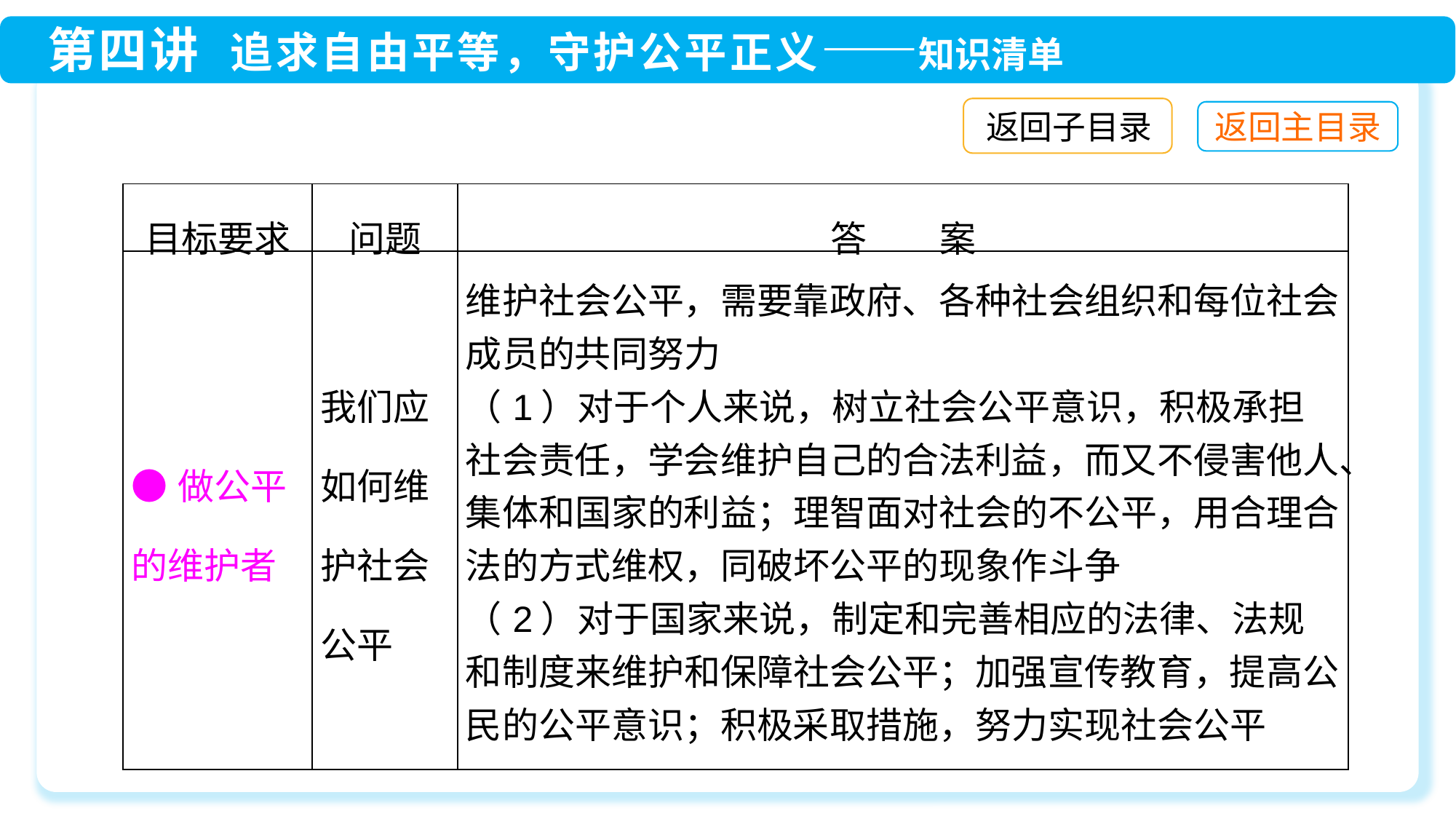

返回子目录
| 目标要求 | 问题 | 答　　案 |
| --- | --- | --- |
| ●做公平的维护者 | 我们应如何维护社会公平 | 维护社会公平，需要靠政府、各种社会组织和每位社会成员的共同努力 （1）对于个人来说，树立社会公平意识，积极承担社会责任，学会维护自己的合法利益，而又不侵害他人、集体和国家的利益；理智面对社会的不公平，用合理合法的方式维权，同破坏公平的现象作斗争 （2）对于国家来说，制定和完善相应的法律、法规和制度来维护和保障社会公平；加强宣传教育，提高公民的公平意识；积极采取措施，努力实现社会公平 |